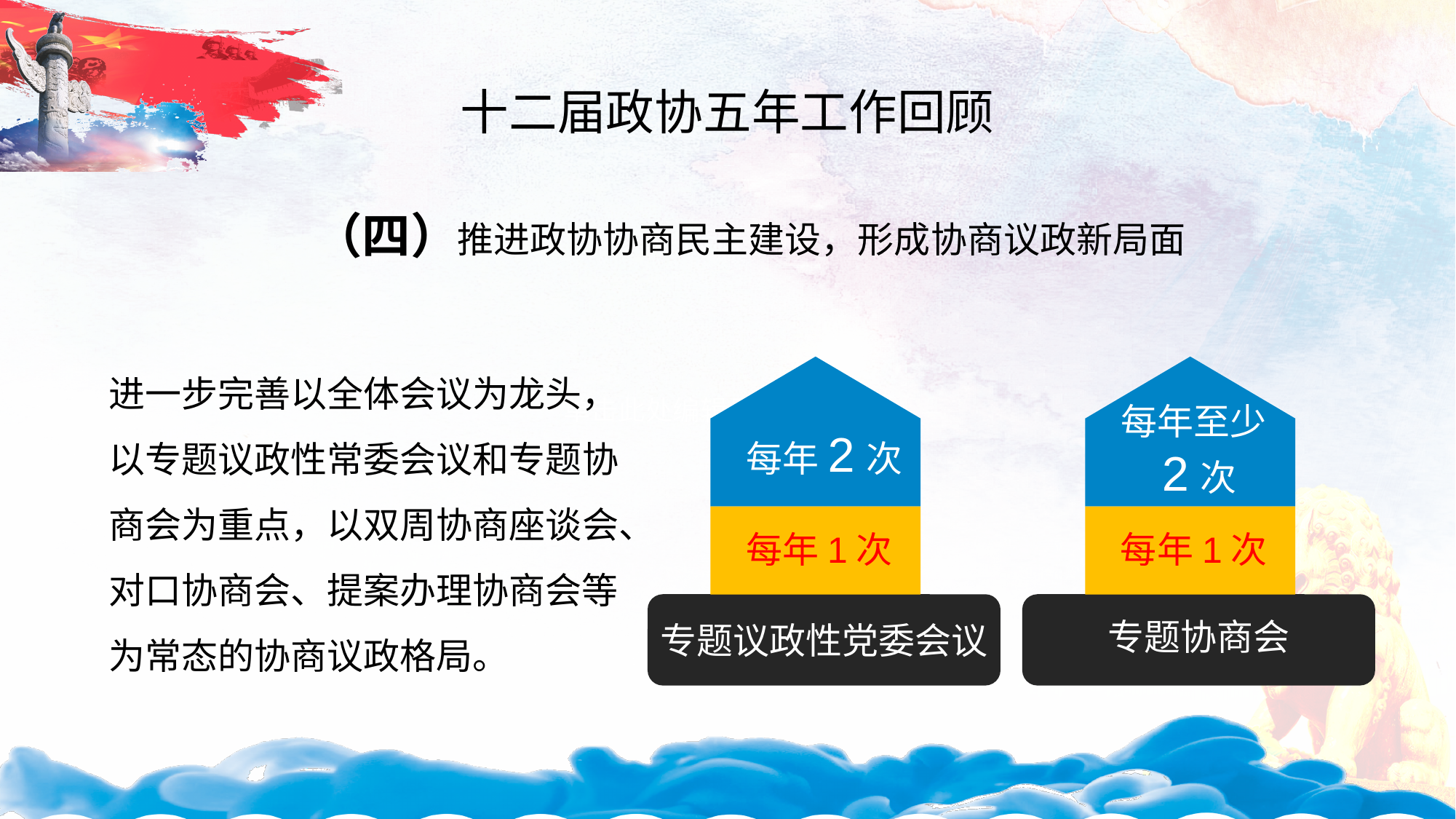

（四）
推进政协协商民主建设，形成协商议政新局面
进一步完善以全体会议为龙头，以专题议政性常委会议和专题协商会为重点，以双周协商座谈会、对口协商会、提案办理协商会等为常态的协商议政格局。

每年2次
每年1次
专题议政性党委会议

每年至少
    2次
每年1次
专题协商会